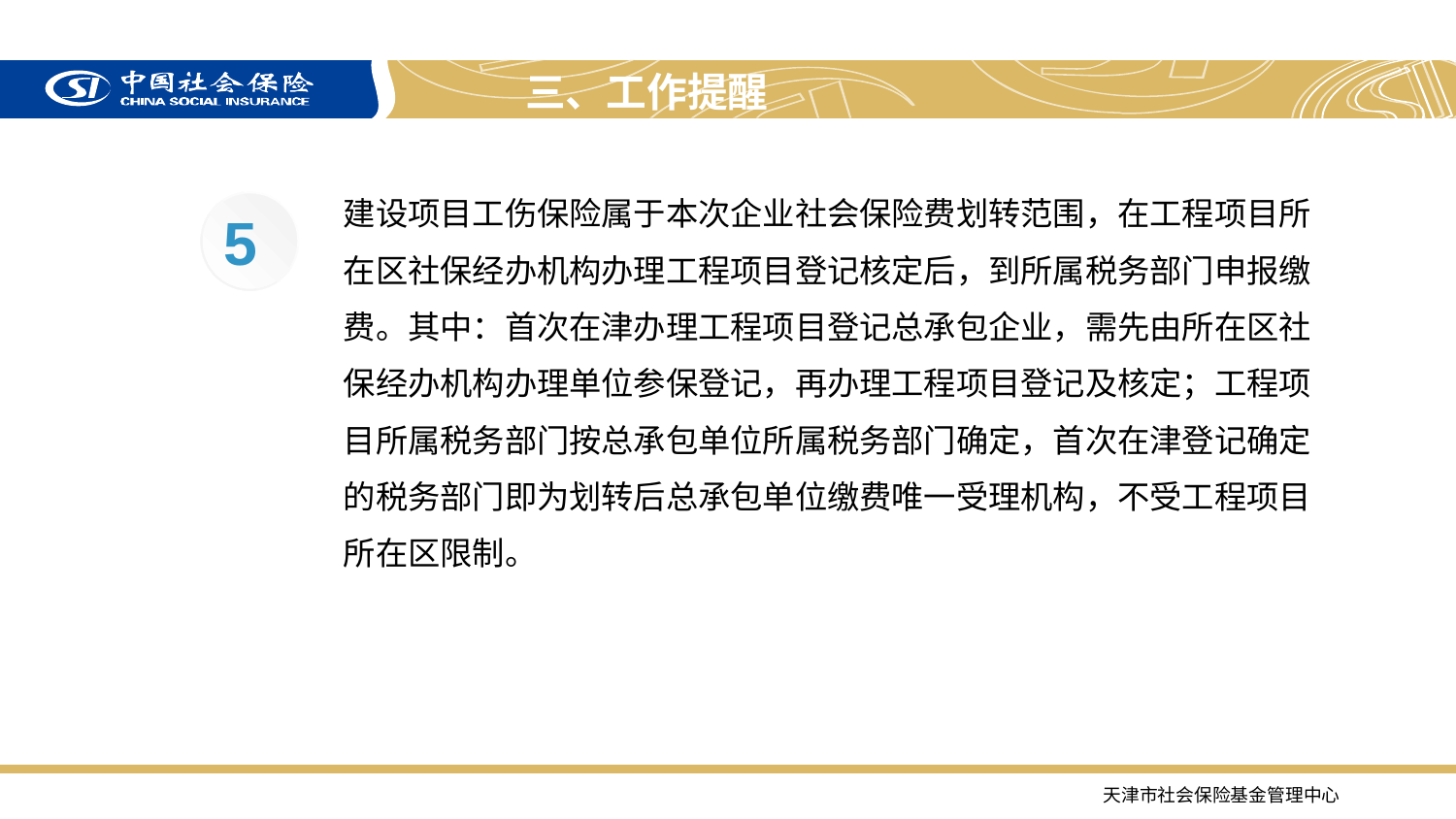

三、工作提醒
建设项目工伤保险属于本次企业社会保险费划转范围，在工程项目所在区社保经办机构办理工程项目登记核定后，到所属税务部门申报缴费。其中：首次在津办理工程项目登记总承包企业，需先由所在区社保经办机构办理单位参保登记，再办理工程项目登记及核定；工程项目所属税务部门按总承包单位所属税务部门确定，首次在津登记确定的税务部门即为划转后总承包单位缴费唯一受理机构，不受工程项目所在区限制。

5